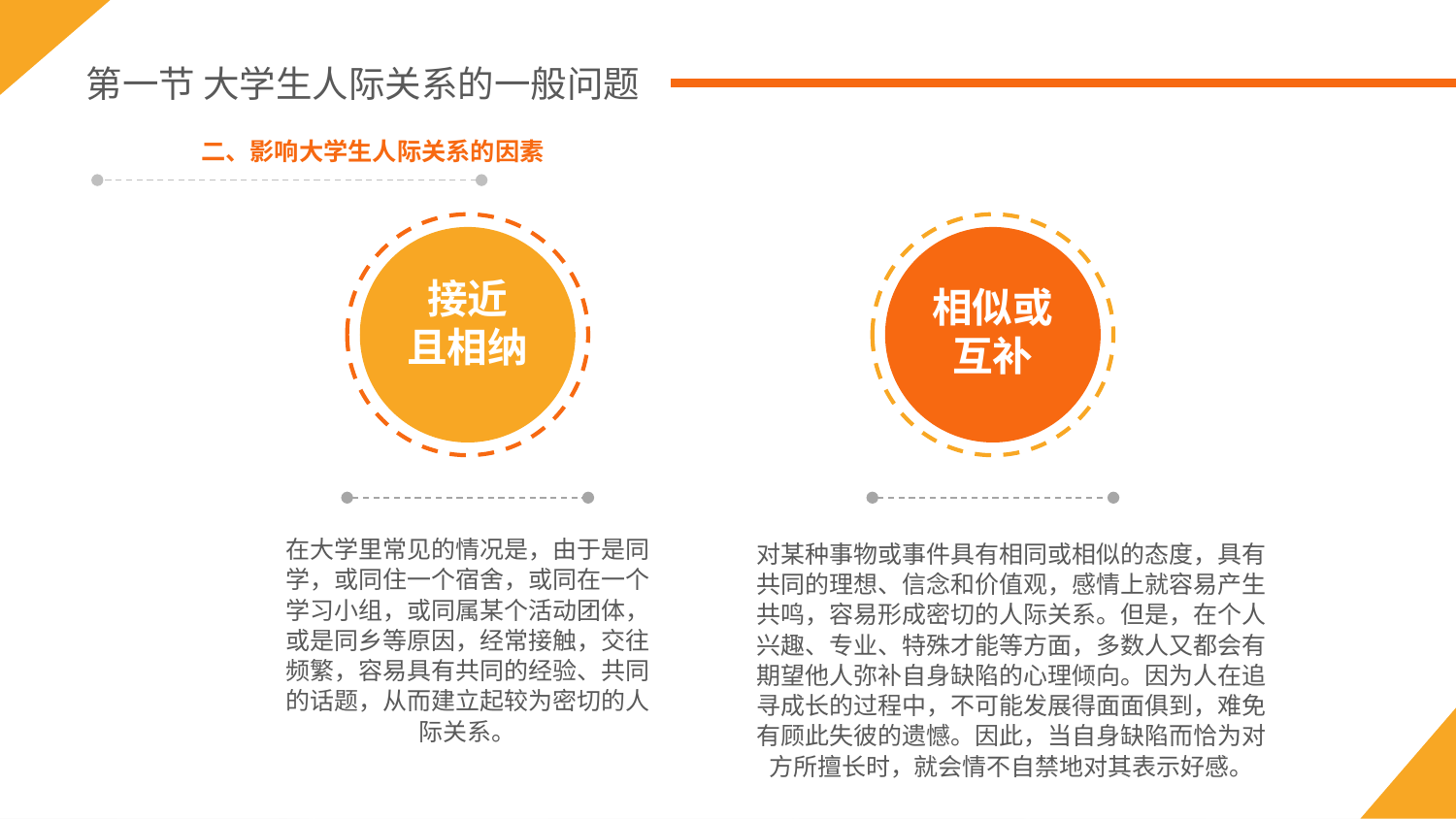

第一节 大学生人际关系的一般问题
二、影响大学生人际关系的因素

接近
且相纳
相似或
互补
在大学里常见的情况是，由于是同学，或同住一个宿舍，或同在一个学习小组，或同属某个活动团体，或是同乡等原因，经常接触，交往频繁，容易具有共同的经验、共同的话题，从而建立起较为密切的人际关系。
对某种事物或事件具有相同或相似的态度，具有共同的理想、信念和价值观，感情上就容易产生共鸣，容易形成密切的人际关系。但是，在个人兴趣、专业、特殊才能等方面，多数人又都会有期望他人弥补自身缺陷的心理倾向。因为人在追寻成长的过程中，不可能发展得面面俱到，难免有顾此失彼的遗憾。因此，当自身缺陷而恰为对方所擅长时，就会情不自禁地对其表示好感。